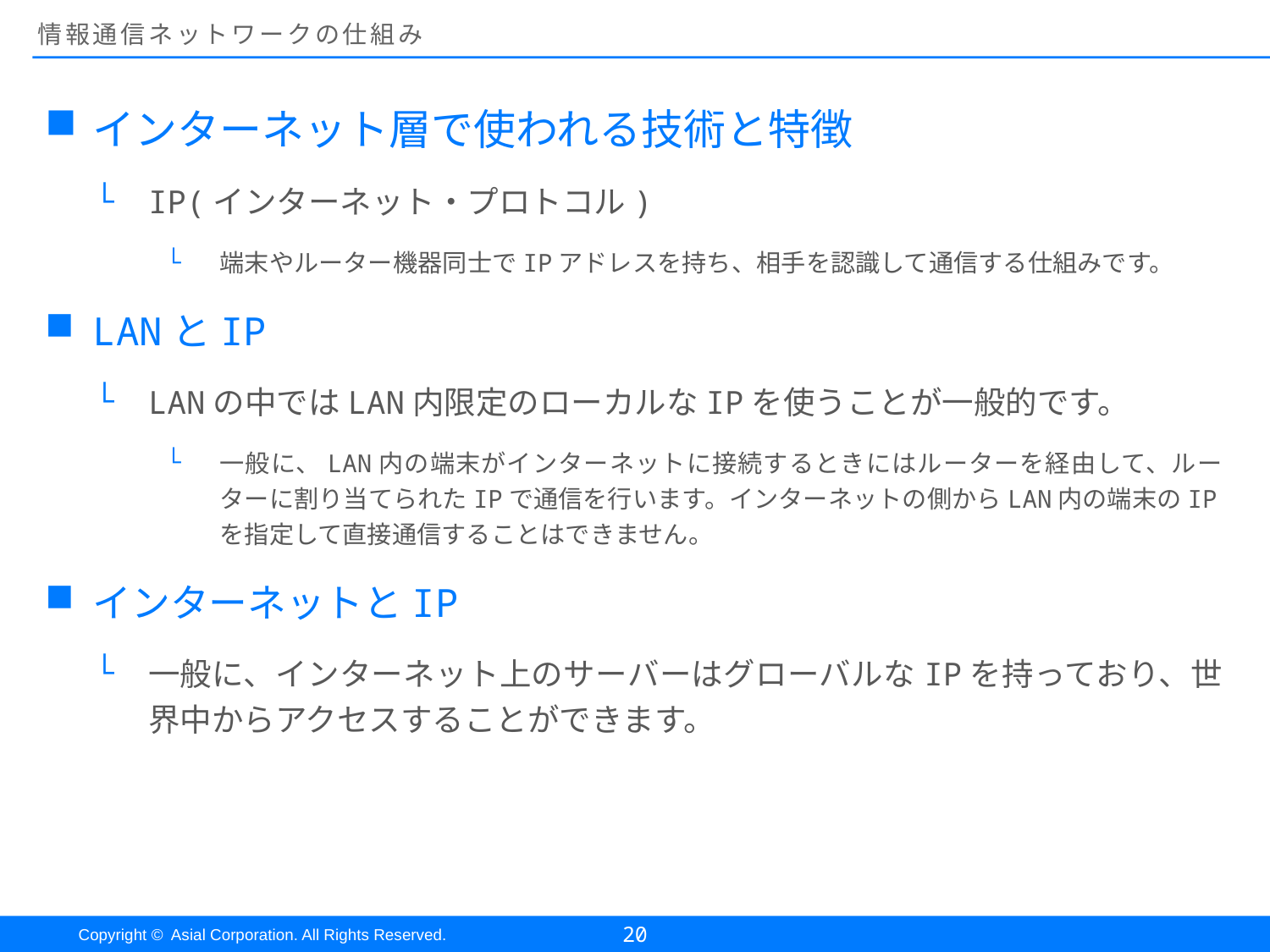

# 情報通信ネットワークの仕組み

インターネット層で使われる技術と特徴
IP(インターネット・プロトコル)
端末やルーター機器同士でIPアドレスを持ち、相手を認識して通信する仕組みです。
LANとIP
LANの中ではLAN内限定のローカルなIPを使うことが一般的です。
一般に、LAN内の端末がインターネットに接続するときにはルーターを経由して、ルーターに割り当てられたIPで通信を行います。インターネットの側からLAN内の端末のIPを指定して直接通信することはできません。
インターネットとIP
一般に、インターネット上のサーバーはグローバルなIPを持っており、世界中からアクセスすることができます。
20